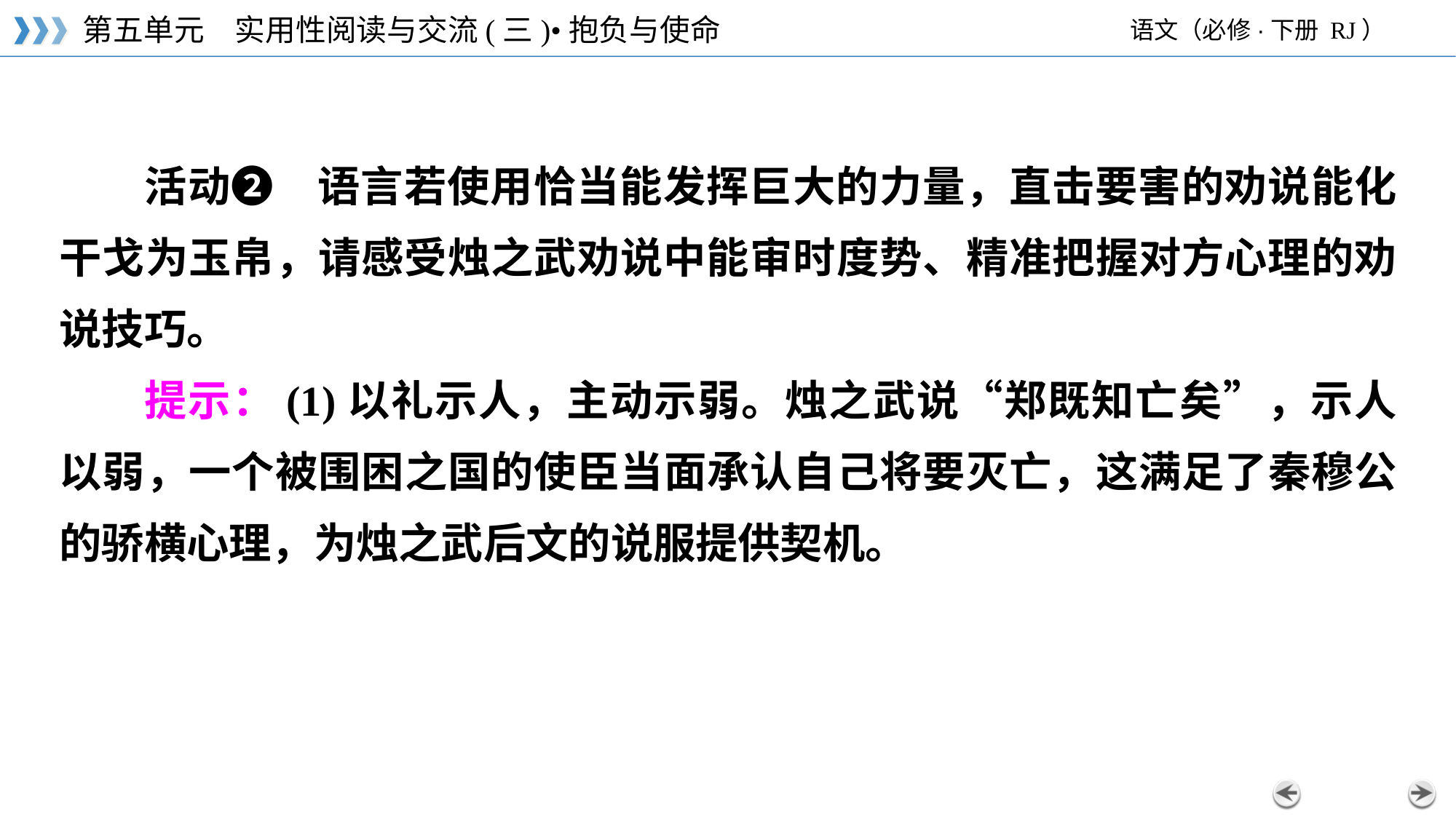

活动❷　语言若使用恰当能发挥巨大的力量，直击要害的劝说能化干戈为玉帛，请感受烛之武劝说中能审时度势、精准把握对方心理的劝说技巧。
提示：(1)以礼示人，主动示弱。烛之武说“郑既知亡矣”，示人以弱，一个被围困之国的使臣当面承认自己将要灭亡，这满足了秦穆公的骄横心理，为烛之武后文的说服提供契机。